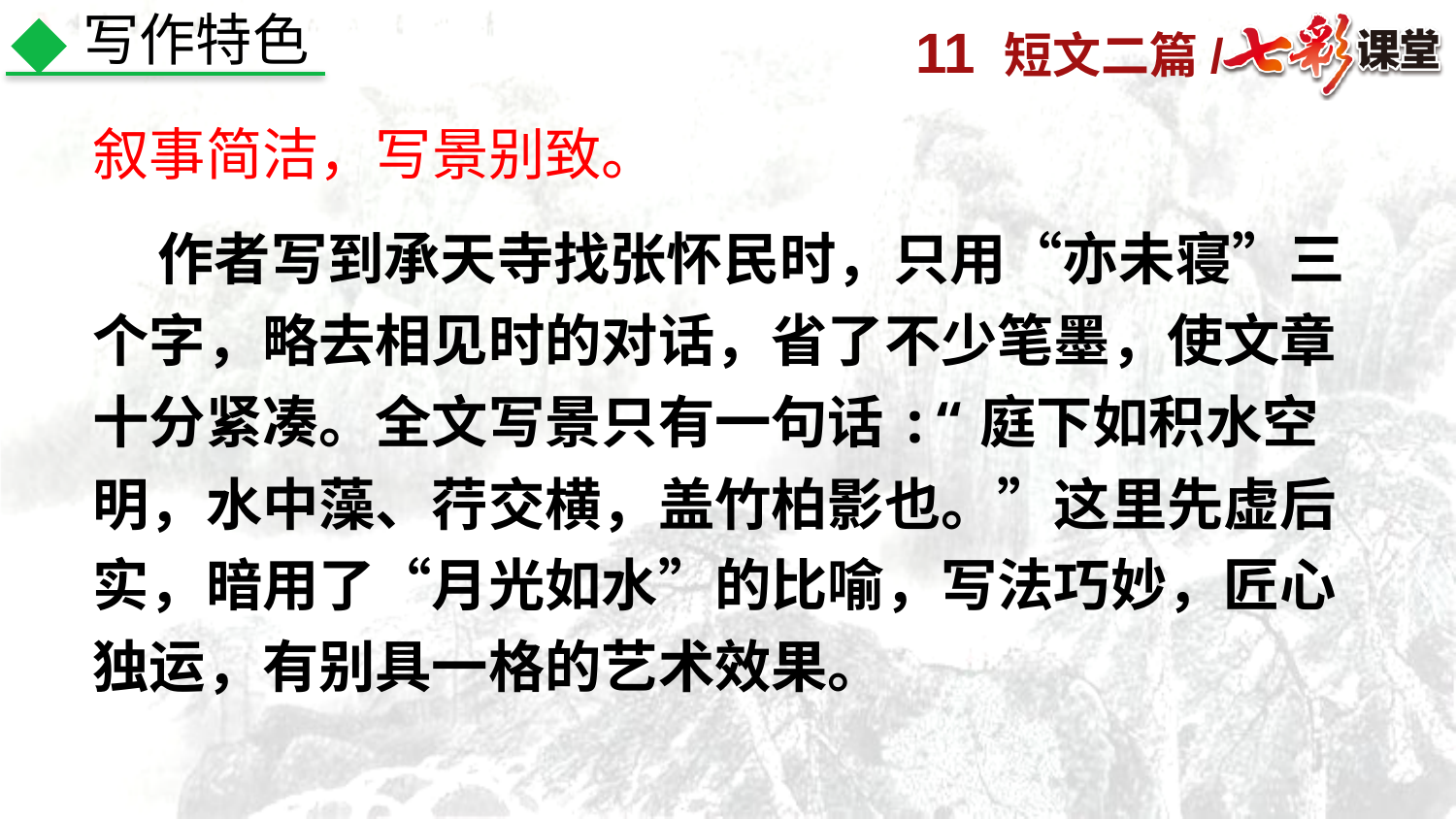

写作特色

叙事简洁，写景别致。
    作者写到承天寺找张怀民时，只用“亦未寝”三个字，略去相见时的对话，省了不少笔墨，使文章十分紧凑。全文写景只有一句话:“庭下如积水空明，水中藻、荇交横，盖竹柏影也。”这里先虚后实，暗用了“月光如水”的比喻，写法巧妙，匠心独运，有别具一格的艺术效果。